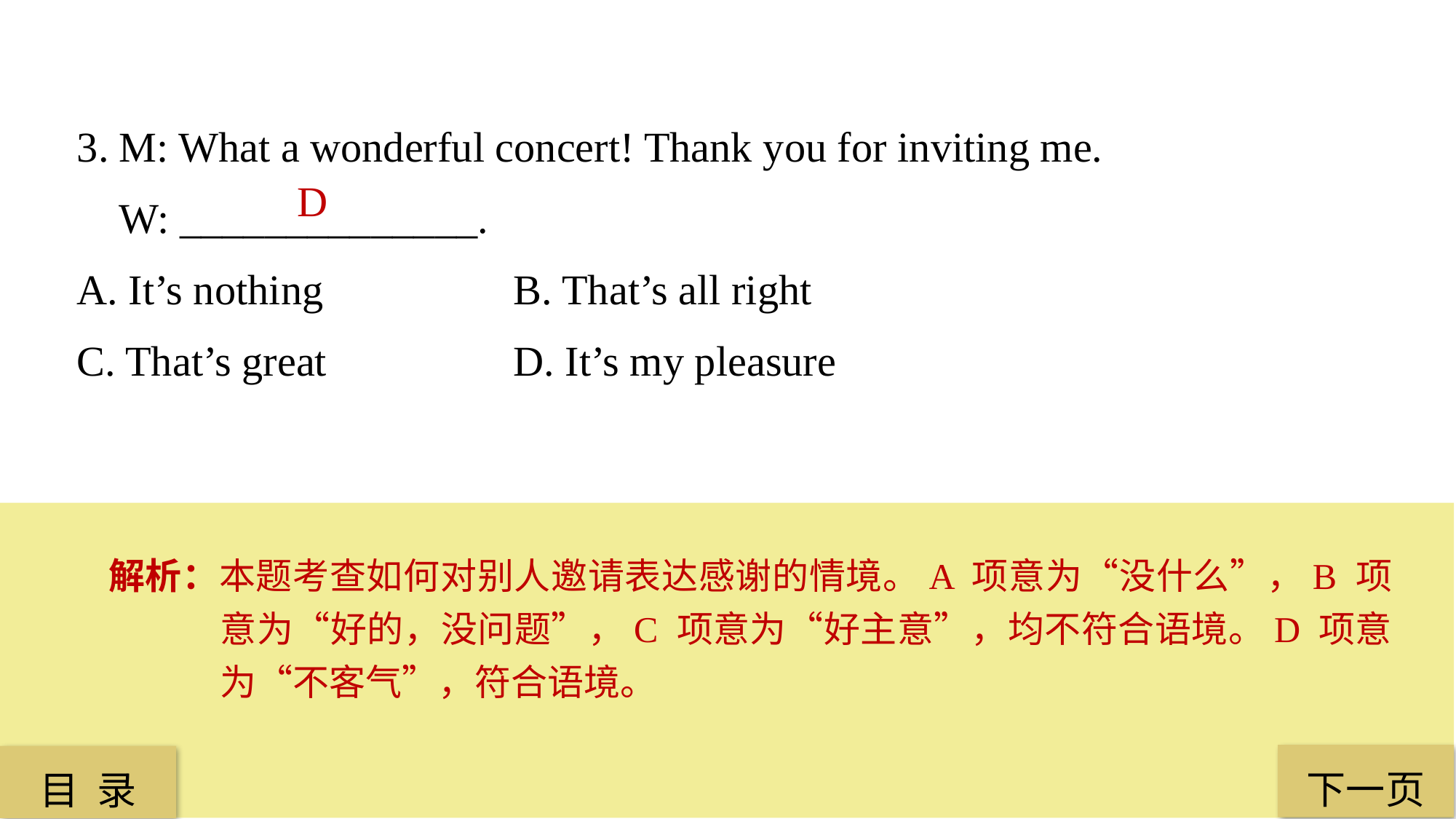

3. M: What a wonderful concert! Thank you for inviting me.
    W: ______________.
A. It’s nothing 		B. That’s all right
C. That’s great 		D. It’s my pleasure
 D
解析：本题考查如何对别人邀请表达感谢的情境。A 项意为“没什么”，B 项意为“好的，没问题”，C 项意为“好主意”，均不符合语境。D 项意为“不客气”，符合语境。